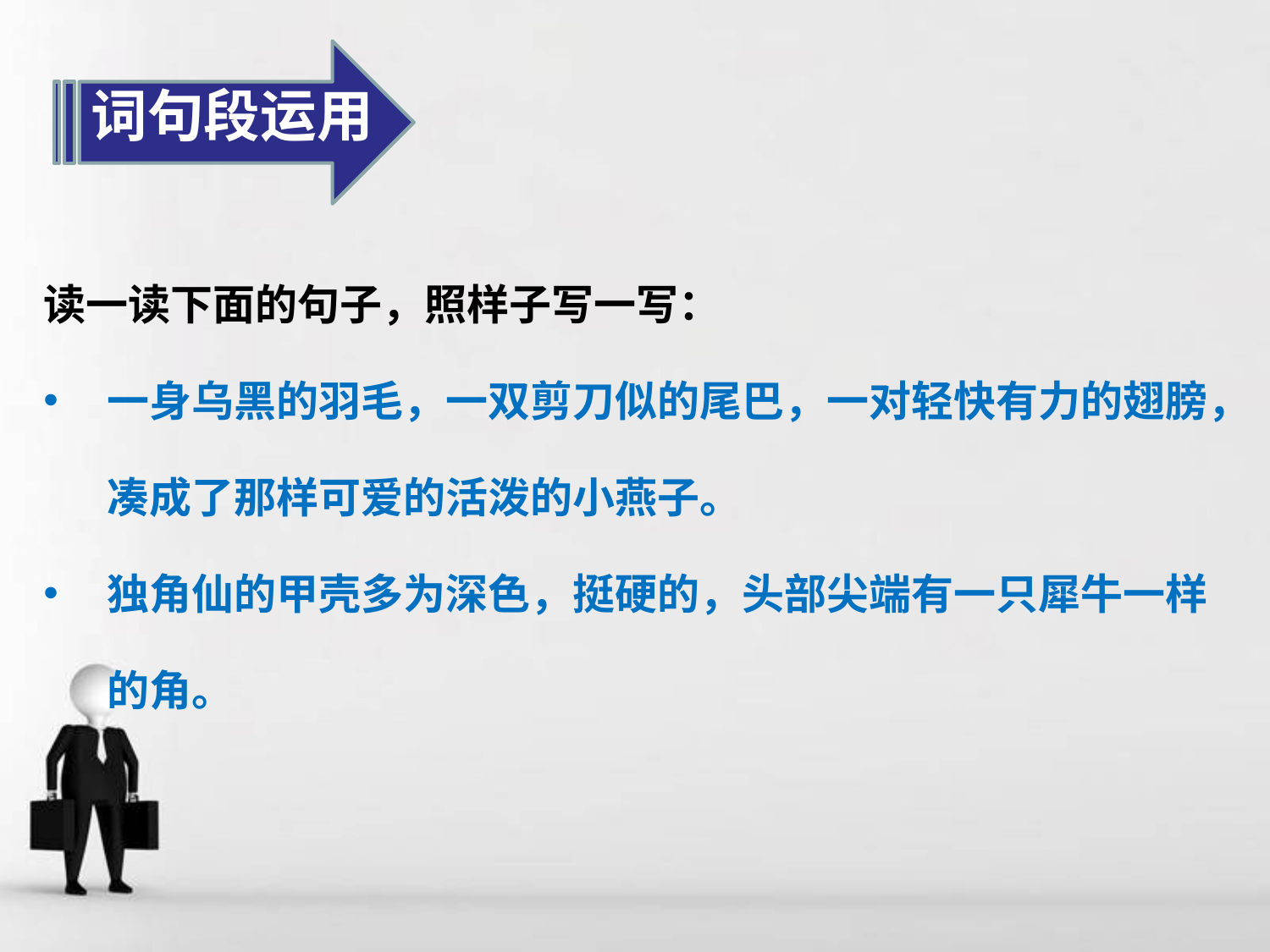

词句段运用
读一读下面的句子，照样子写一写：
一身乌黑的羽毛，一双剪刀似的尾巴，一对轻快有力的翅膀，凑成了那样可爱的活泼的小燕子。
独角仙的甲壳多为深色，挺硬的，头部尖端有一只犀牛一样的角。